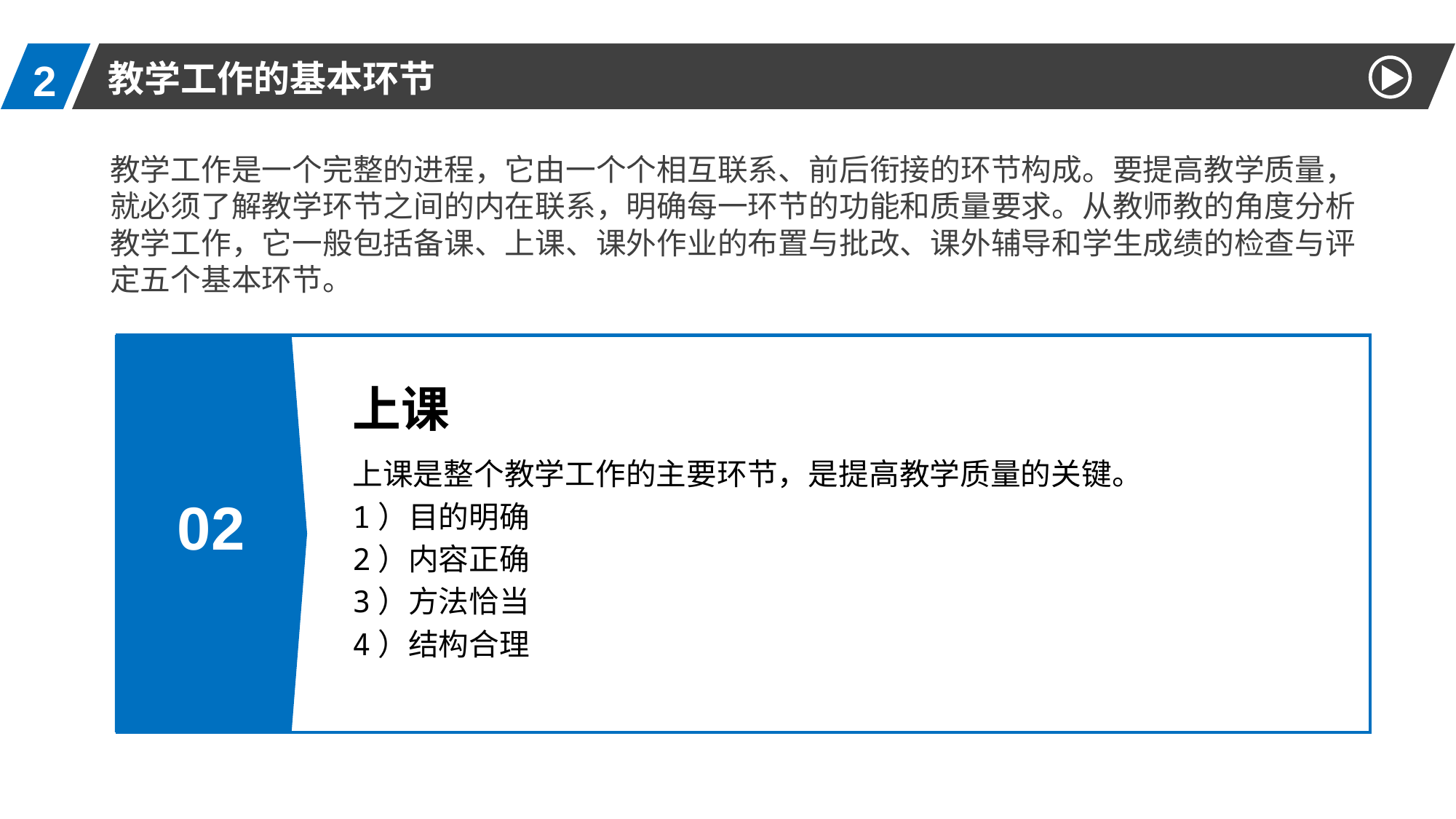

02

2
教学工作的基本环节

教学工作是一个完整的进程，它由一个个相互联系、前后衔接的环节构成。要提高教学质量，就必须了解教学环节之间的内在联系，明确每一环节的功能和质量要求。从教师教的角度分析教学工作，它一般包括备课、上课、课外作业的布置与批改、课外辅导和学生成绩的检查与评定五个基本环节。
上课
上课是整个教学工作的主要环节，是提高教学质量的关键。
1）目的明确
2）内容正确
3）方法恰当
4）结构合理